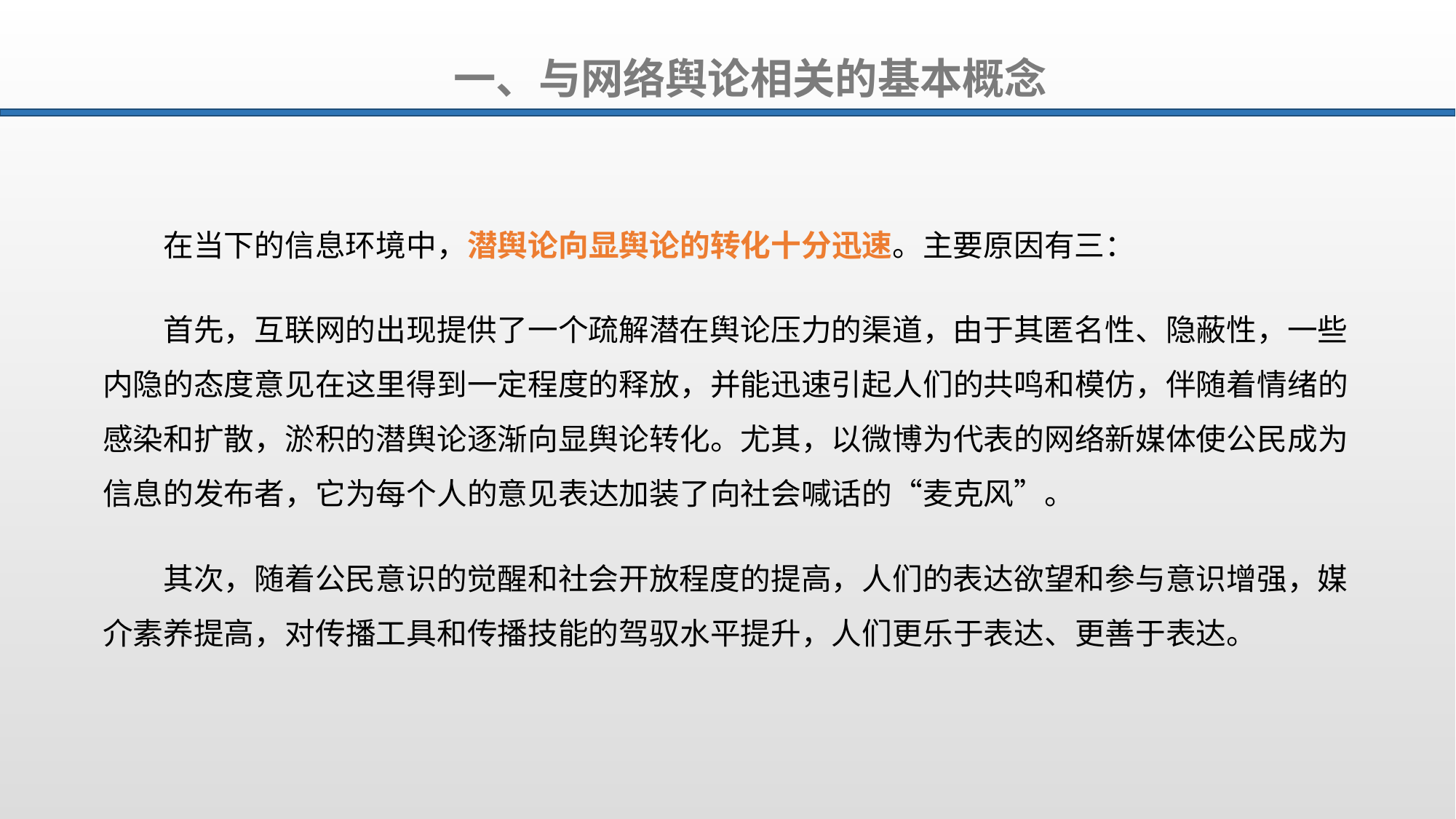

一、与网络舆论相关的基本概念

在当下的信息环境中，潜舆论向显舆论的转化十分迅速。主要原因有三：
首先，互联网的出现提供了一个疏解潜在舆论压力的渠道，由于其匿名性、隐蔽性，一些内隐的态度意见在这里得到一定程度的释放，并能迅速引起人们的共鸣和模仿，伴随着情绪的感染和扩散，淤积的潜舆论逐渐向显舆论转化。尤其，以微博为代表的网络新媒体使公民成为信息的发布者，它为每个人的意见表达加装了向社会喊话的“麦克风”。
其次，随着公民意识的觉醒和社会开放程度的提高，人们的表达欲望和参与意识增强，媒介素养提高，对传播工具和传播技能的驾驭水平提升，人们更乐于表达、更善于表达。